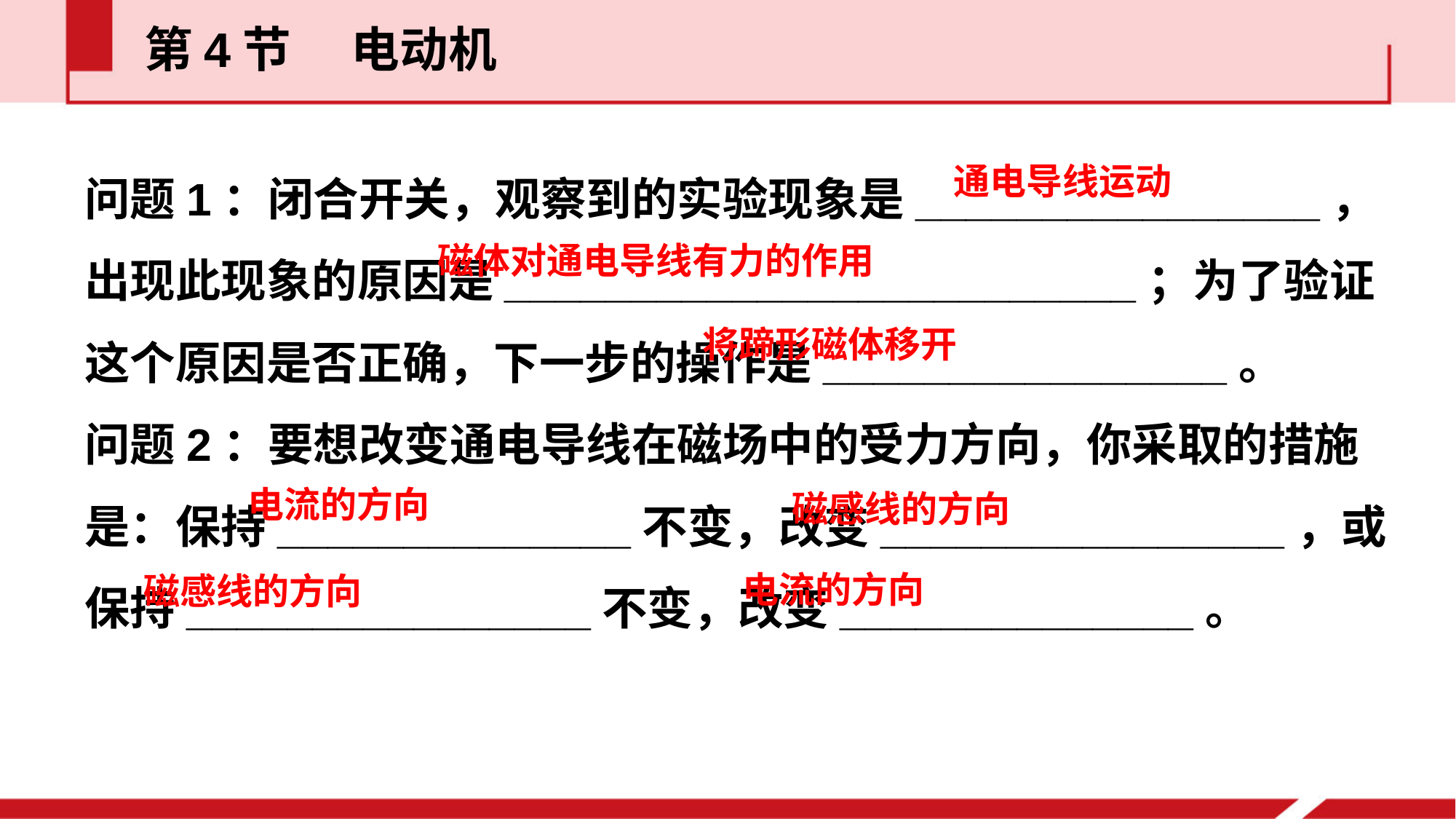

第4节  电动机
问题1：闭合开关，观察到的实验现象是________________，出现此现象的原因是_________________________；为了验证这个原因是否正确，下一步的操作是________________。
问题2：要想改变通电导线在磁场中的受力方向，你采取的措施是：保持______________不变，改变________________，或保持________________不变，改变______________。
通电导线运动
磁体对通电导线有力的作用
将蹄形磁体移开
电流的方向
磁感线的方向
电流的方向
磁感线的方向